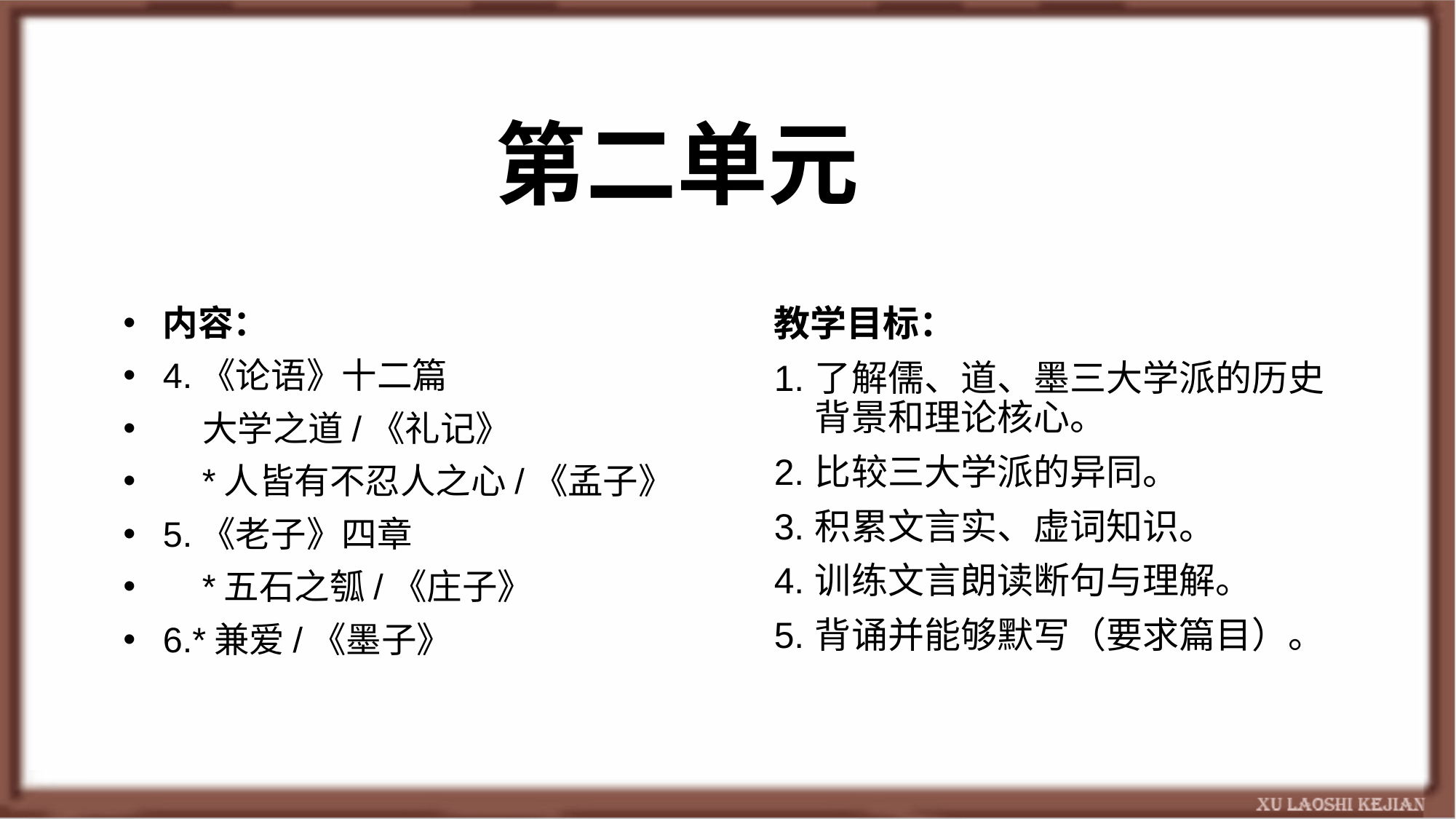

# 第二单元
内容：
4.《论语》十二篇
    大学之道/《礼记》
    *人皆有不忍人之心/《孟子》
5.《老子》四章
    *五石之瓠/《庄子》
6.*兼爱/《墨子》
教学目标：
了解儒、道、墨三大学派的历史背景和理论核心。
比较三大学派的异同。
积累文言实、虚词知识。
训练文言朗读断句与理解。
背诵并能够默写（要求篇目）。